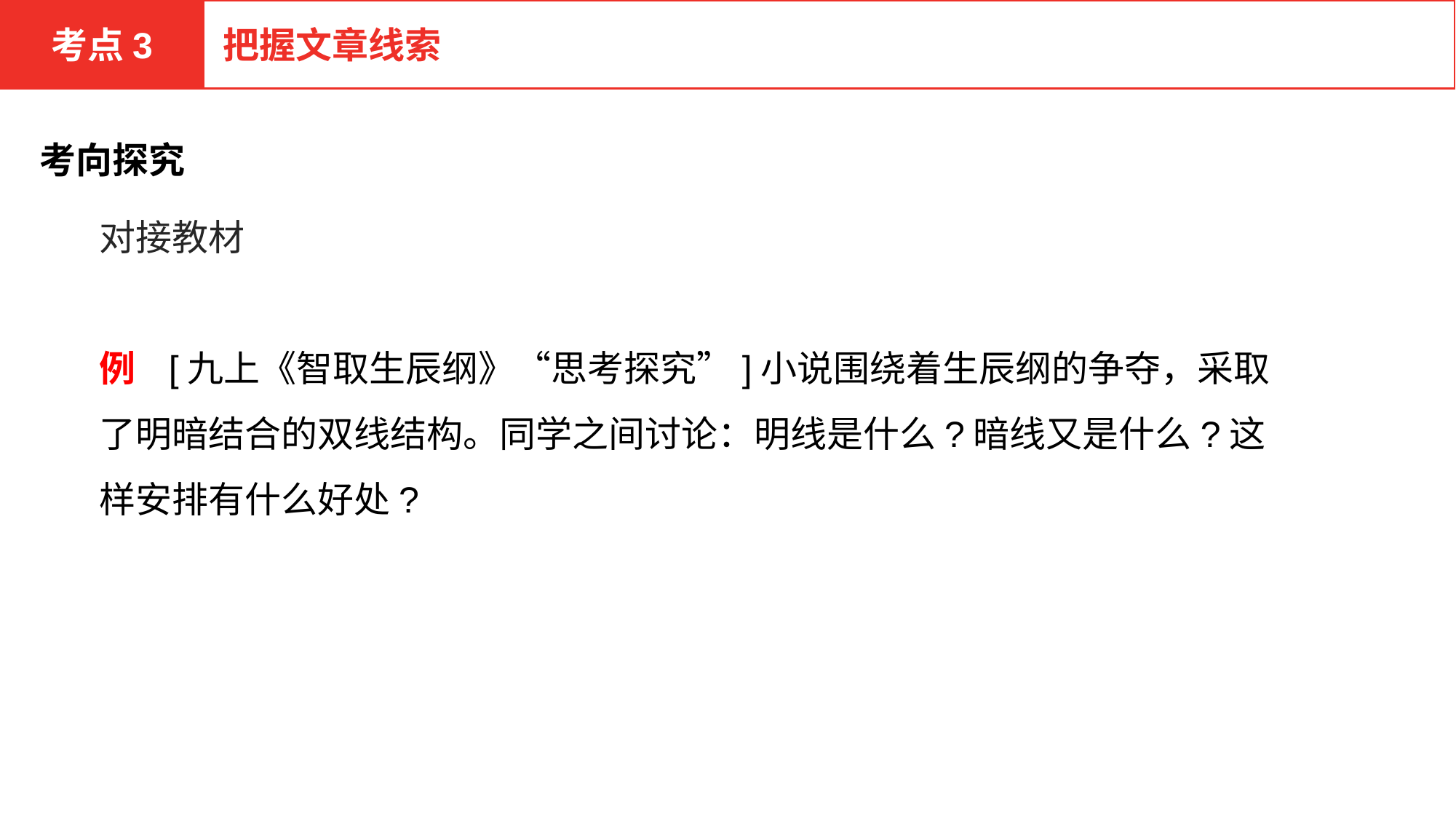

考点3
把握文章线索
考向探究
对接教材

例   [九上《智取生辰纲》“思考探究”]小说围绕着生辰纲的争夺，采取了明暗结合的双线结构。同学之间讨论：明线是什么?暗线又是什么?这样安排有什么好处?